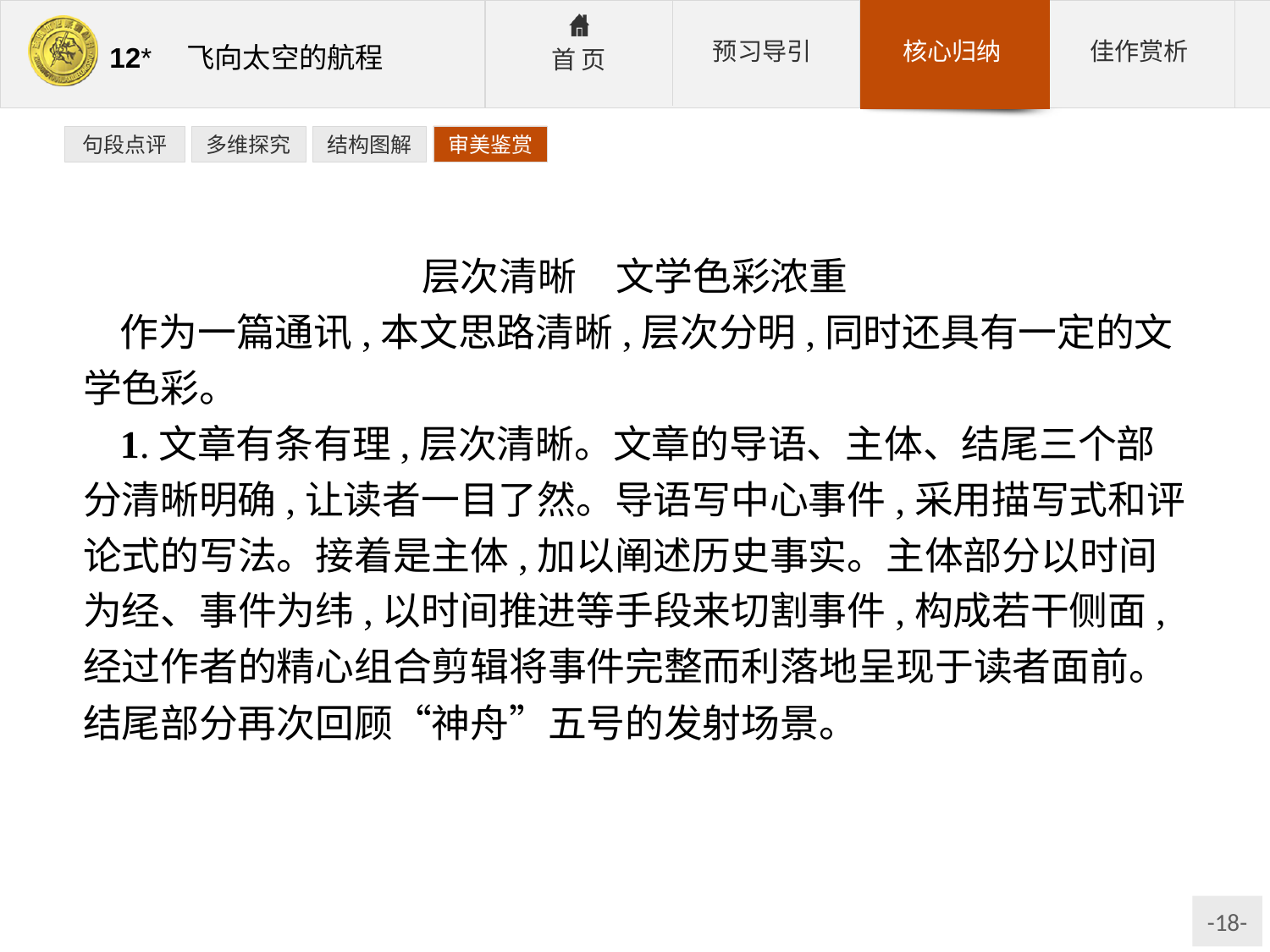

句段点评
多维探究
结构图解
审美鉴赏
层次清晰　文学色彩浓重
作为一篇通讯,本文思路清晰,层次分明,同时还具有一定的文学色彩。
1.文章有条有理,层次清晰。文章的导语、主体、结尾三个部分清晰明确,让读者一目了然。导语写中心事件,采用描写式和评论式的写法。接着是主体,加以阐述历史事实。主体部分以时间为经、事件为纬,以时间推进等手段来切割事件,构成若干侧面,经过作者的精心组合剪辑将事件完整而利落地呈现于读者面前。结尾部分再次回顾“神舟”五号的发射场景。